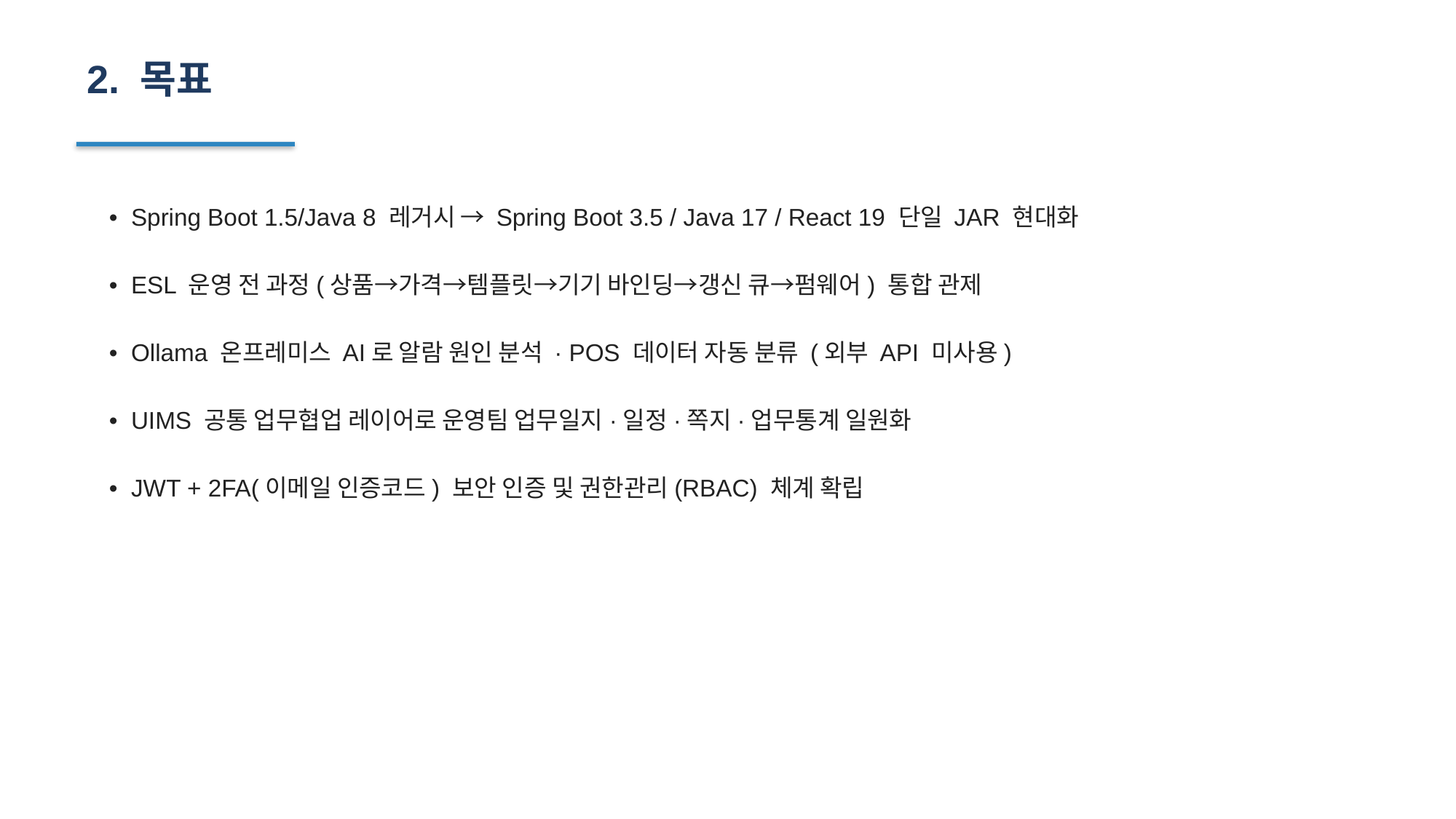

2. 목표

•  Spring Boot 1.5/Java 8 레거시 → Spring Boot 3.5 / Java 17 / React 19 단일 JAR 현대화
•  ESL 운영 전 과정(상품→가격→템플릿→기기 바인딩→갱신 큐→펌웨어) 통합 관제
•  Ollama 온프레미스 AI로 알람 원인 분석 · POS 데이터 자동 분류 (외부 API 미사용)
•  UIMS 공통 업무협업 레이어로 운영팀 업무일지·일정·쪽지·업무통계 일원화
•  JWT + 2FA(이메일 인증코드) 보안 인증 및 권한관리(RBAC) 체계 확립